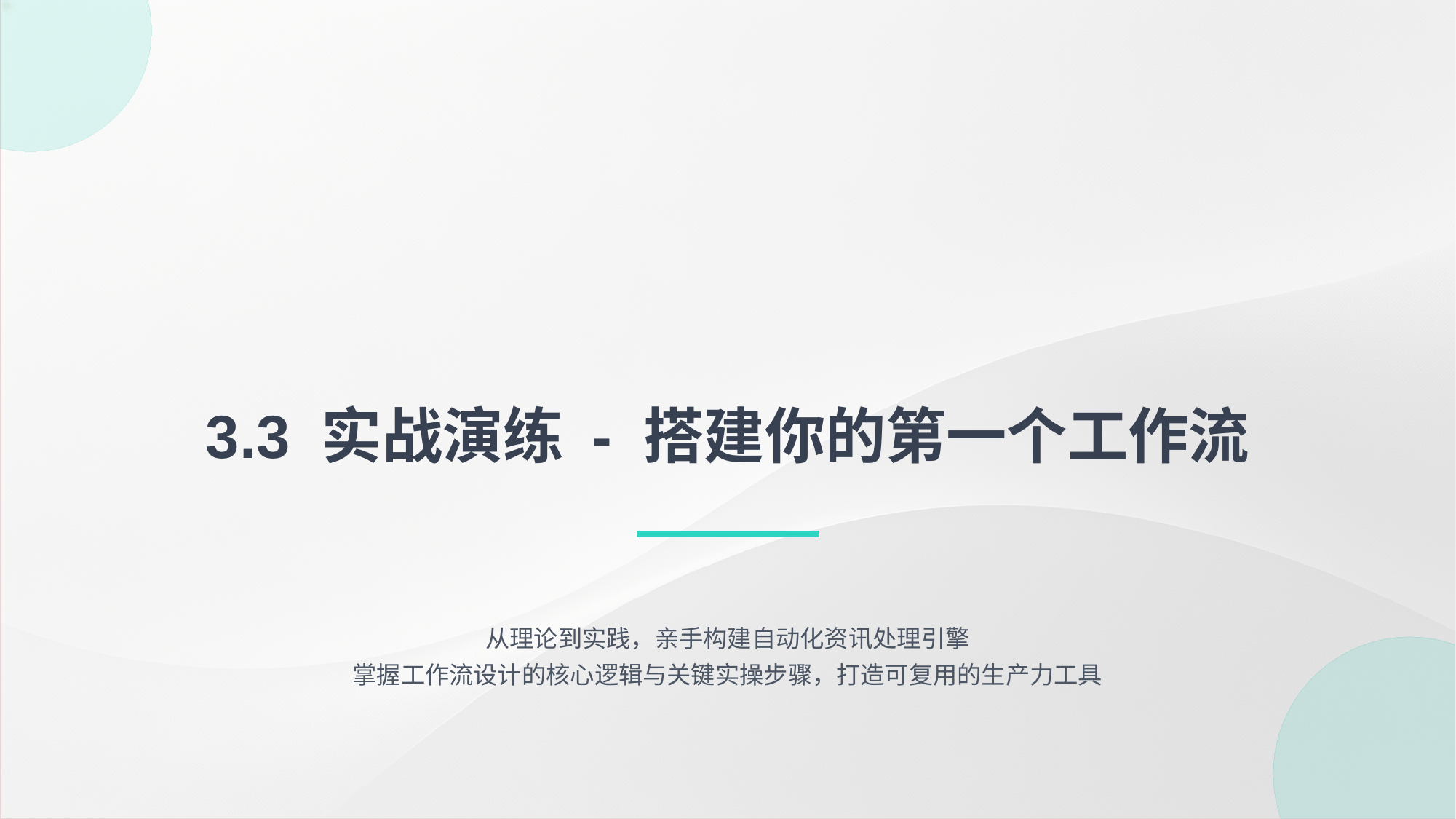

3.3 实战演练 - 搭建你的第一个工作流

从理论到实践，亲手构建自动化资讯处理引擎
掌握工作流设计的核心逻辑与关键实操步骤，打造可复用的生产力工具